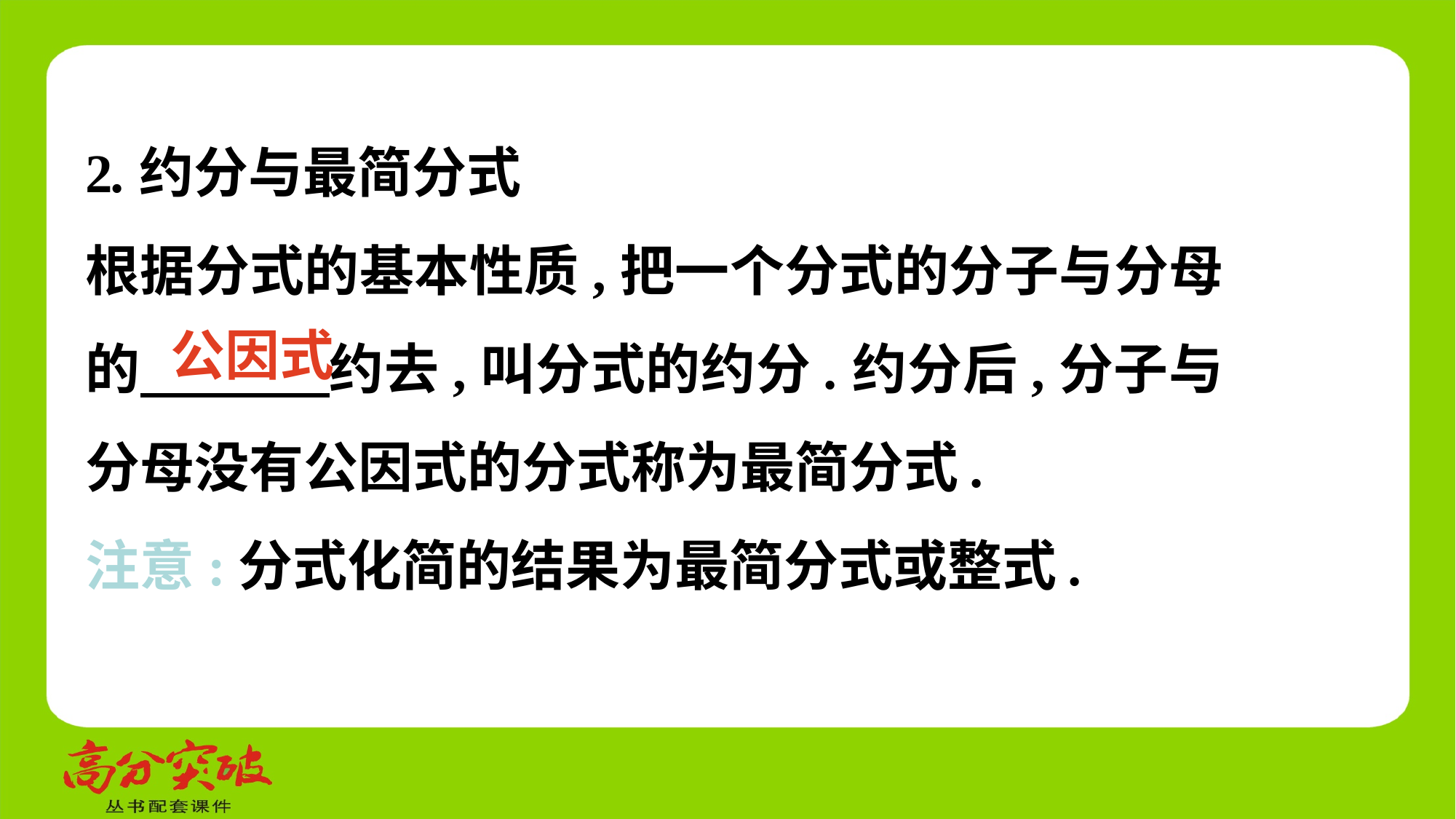

2.约分与最简分式
根据分式的基本性质,把一个分式的分子与分母的　      　约去,叫分式的约分.约分后,分子与分母没有公因式的分式称为最简分式.
注意:分式化简的结果为最简分式或整式.
公因式